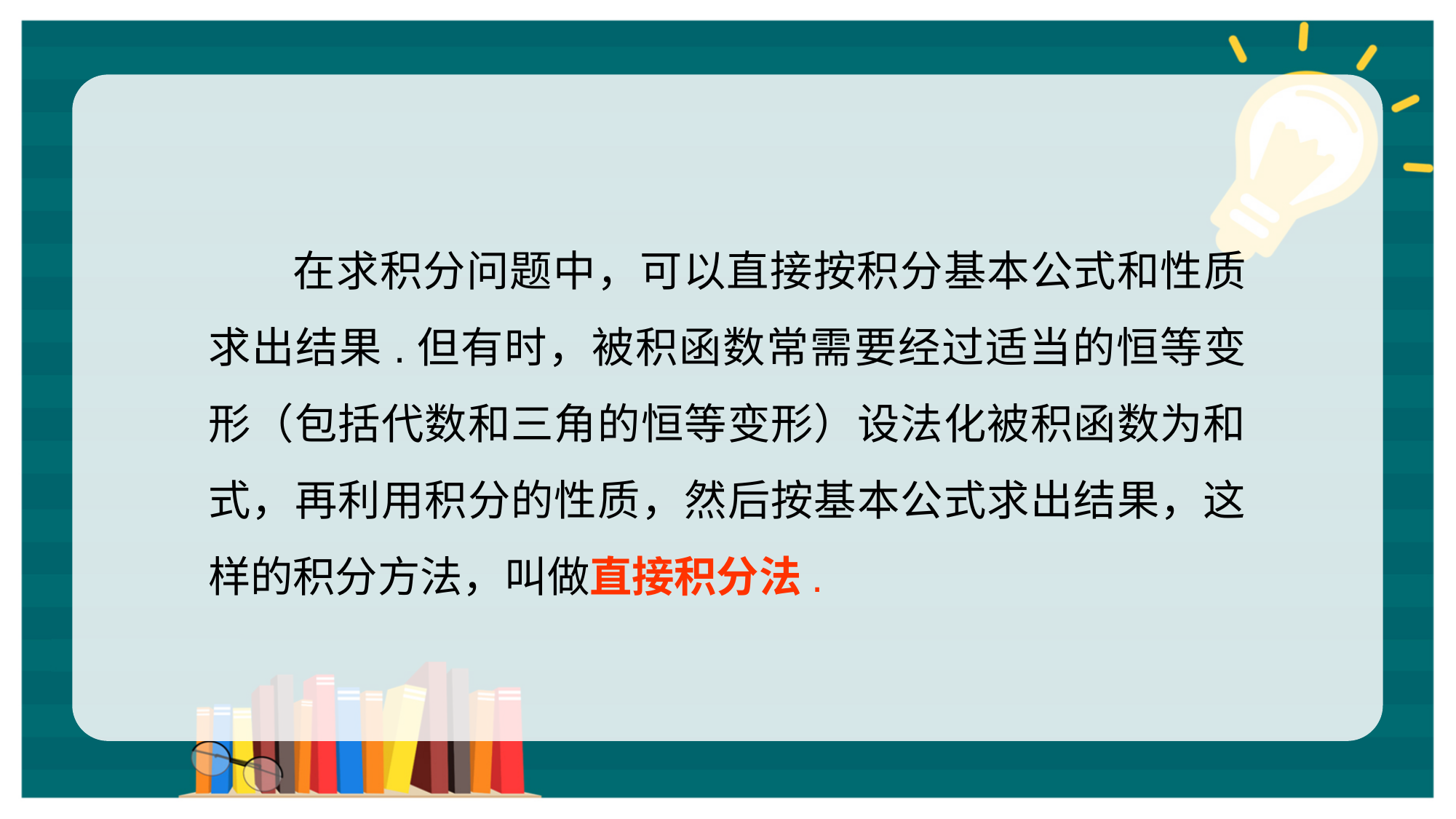

在求积分问题中，可以直接按积分基本公式和性质求出结果.但有时，被积函数常需要经过适当的恒等变形（包括代数和三角的恒等变形）设法化被积函数为和式，再利用积分的性质，然后按基本公式求出结果，这样的积分方法，叫做直接积分法.